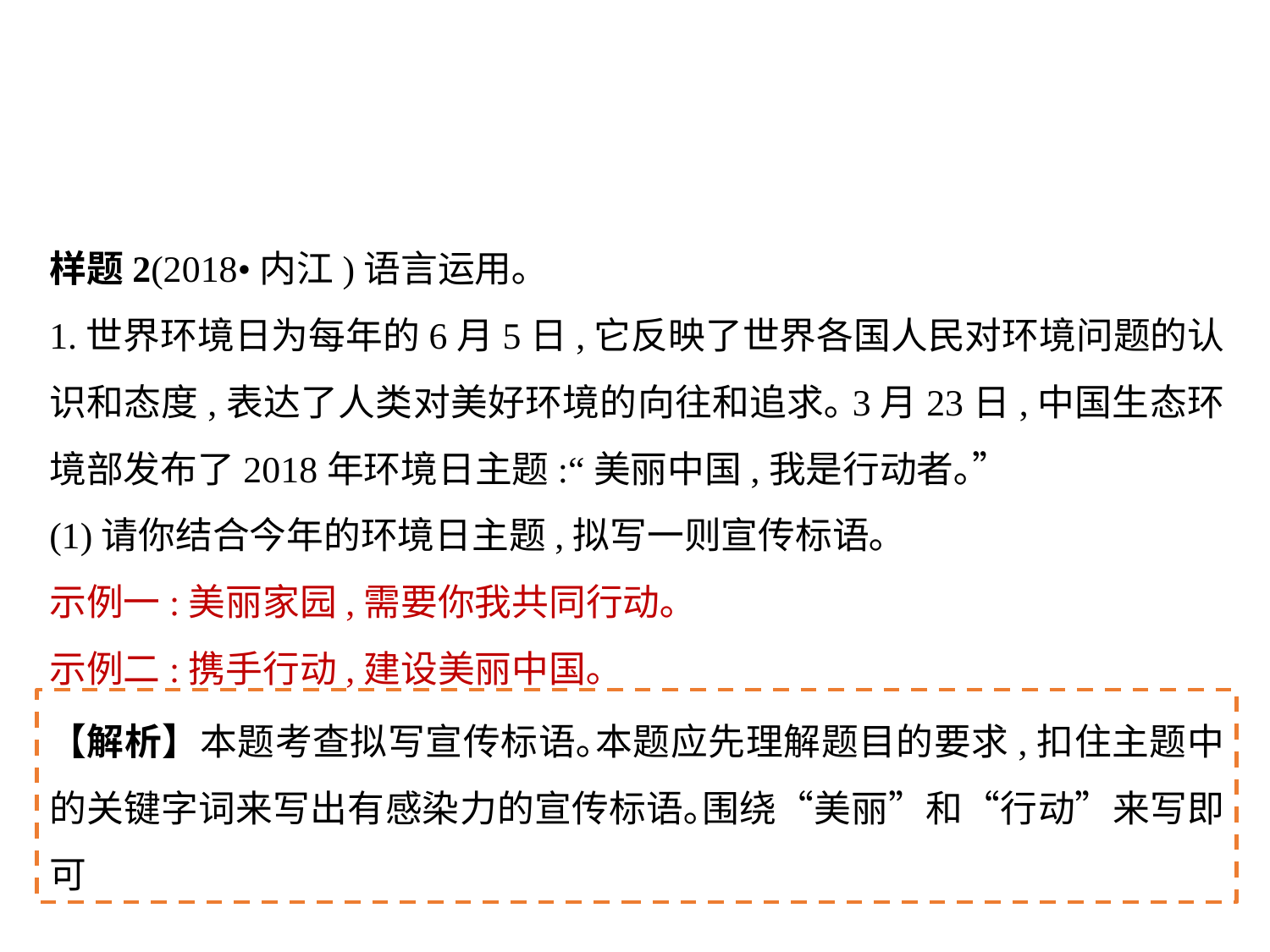

样题2(2018•内江)语言运用｡
1.世界环境日为每年的6月5日,它反映了世界各国人民对环境问题的认识和态度,表达了人类对美好环境的向往和追求｡3月23日,中国生态环境部发布了2018年环境日主题:“美丽中国,我是行动者｡”
(1)请你结合今年的环境日主题,拟写一则宣传标语｡
示例一:美丽家园,需要你我共同行动｡
示例二:携手行动,建设美丽中国｡
【解析】本题考查拟写宣传标语｡本题应先理解题目的要求,扣住主题中的关键字词来写出有感染力的宣传标语｡围绕“美丽”和“行动”来写即可